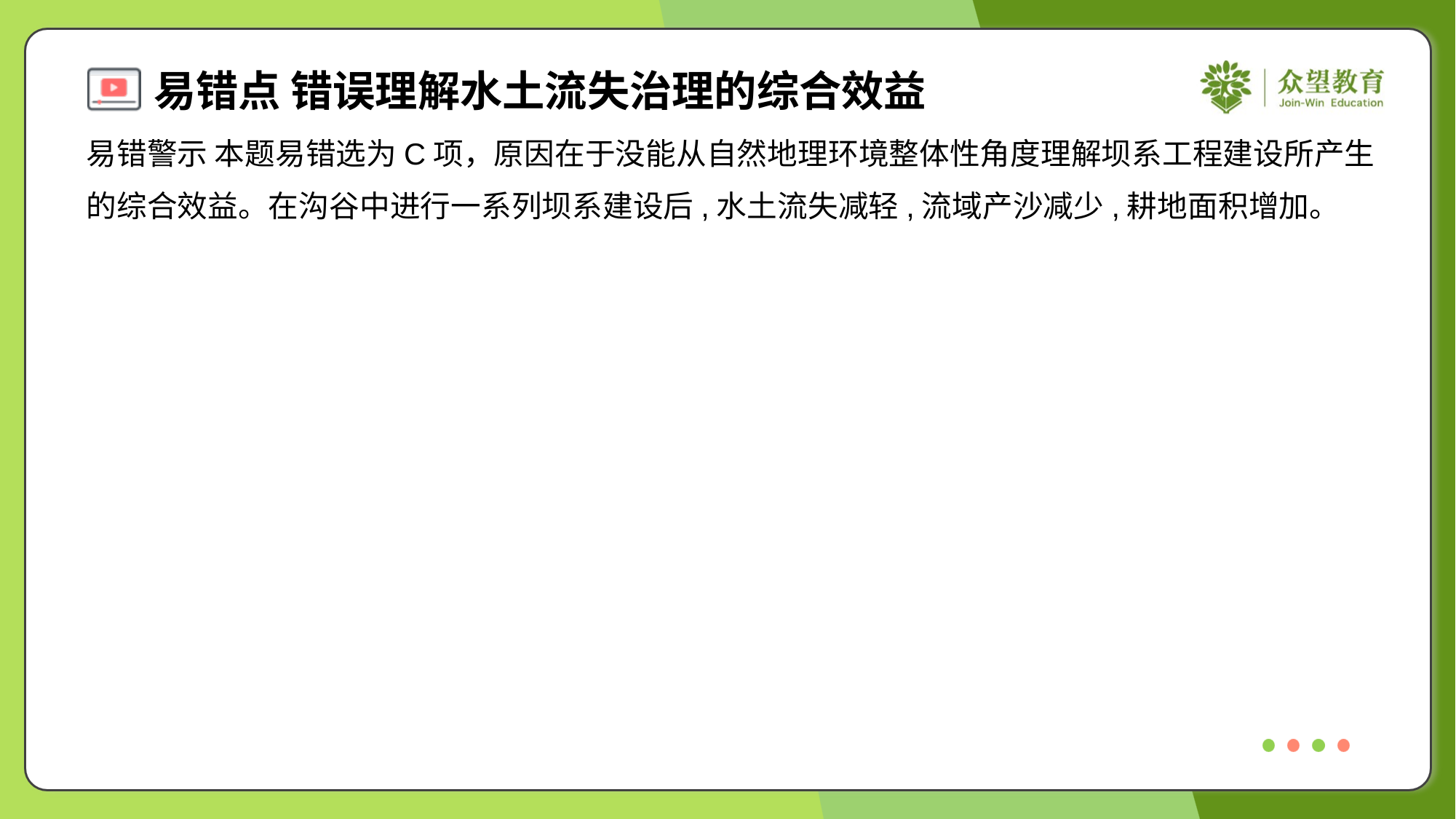

易错警示 本题易错选为C项，原因在于没能从自然地理环境整体性角度理解坝系工程建设所产生
的综合效益。在沟谷中进行一系列坝系建设后,水土流失减轻,流域产沙减少,耕地面积增加。